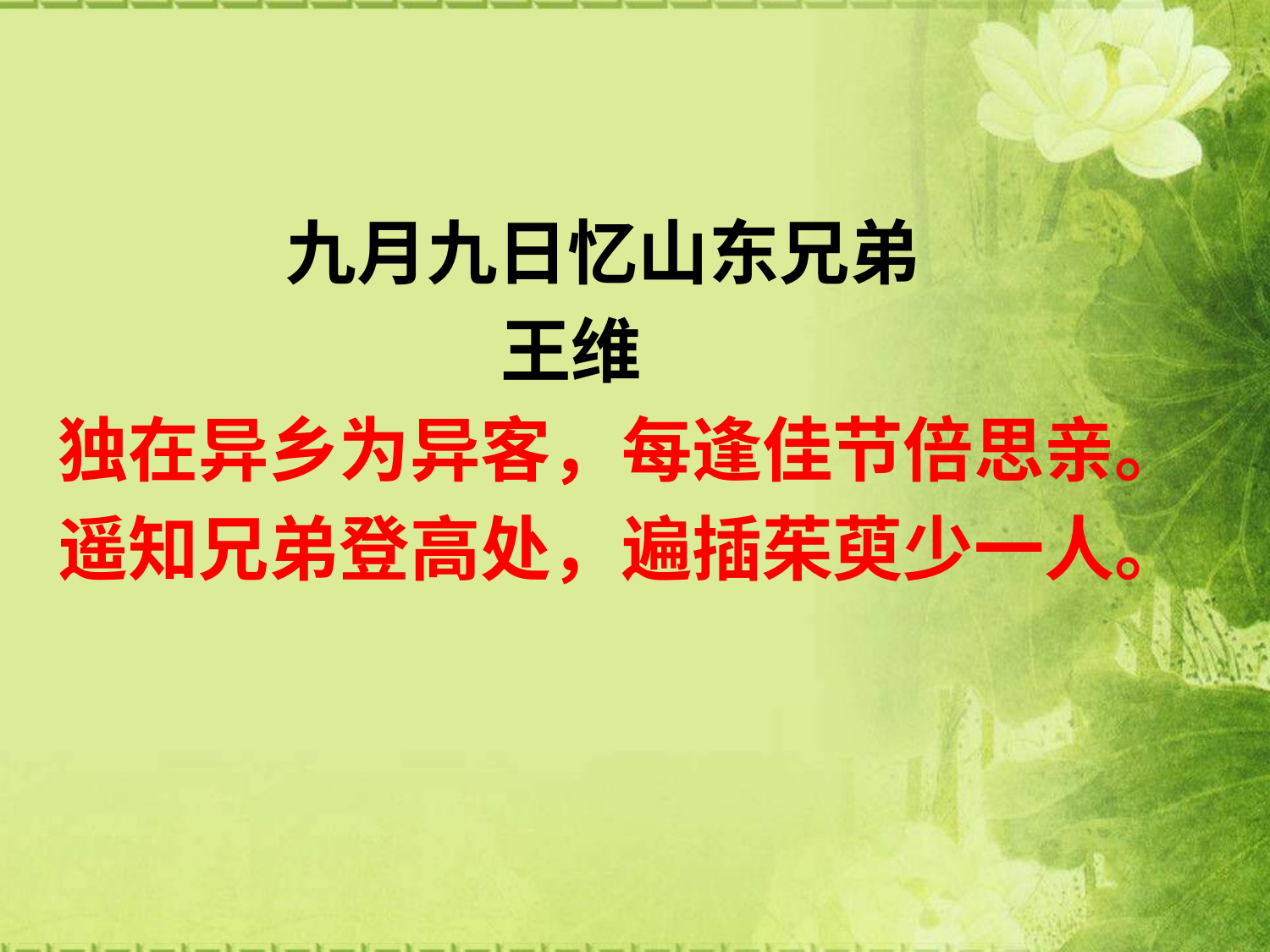

九月九日忆山东兄弟
 王维
    独在异乡为异客，每逢佳节倍思亲。
    遥知兄弟登高处，遍插茱萸少一人。